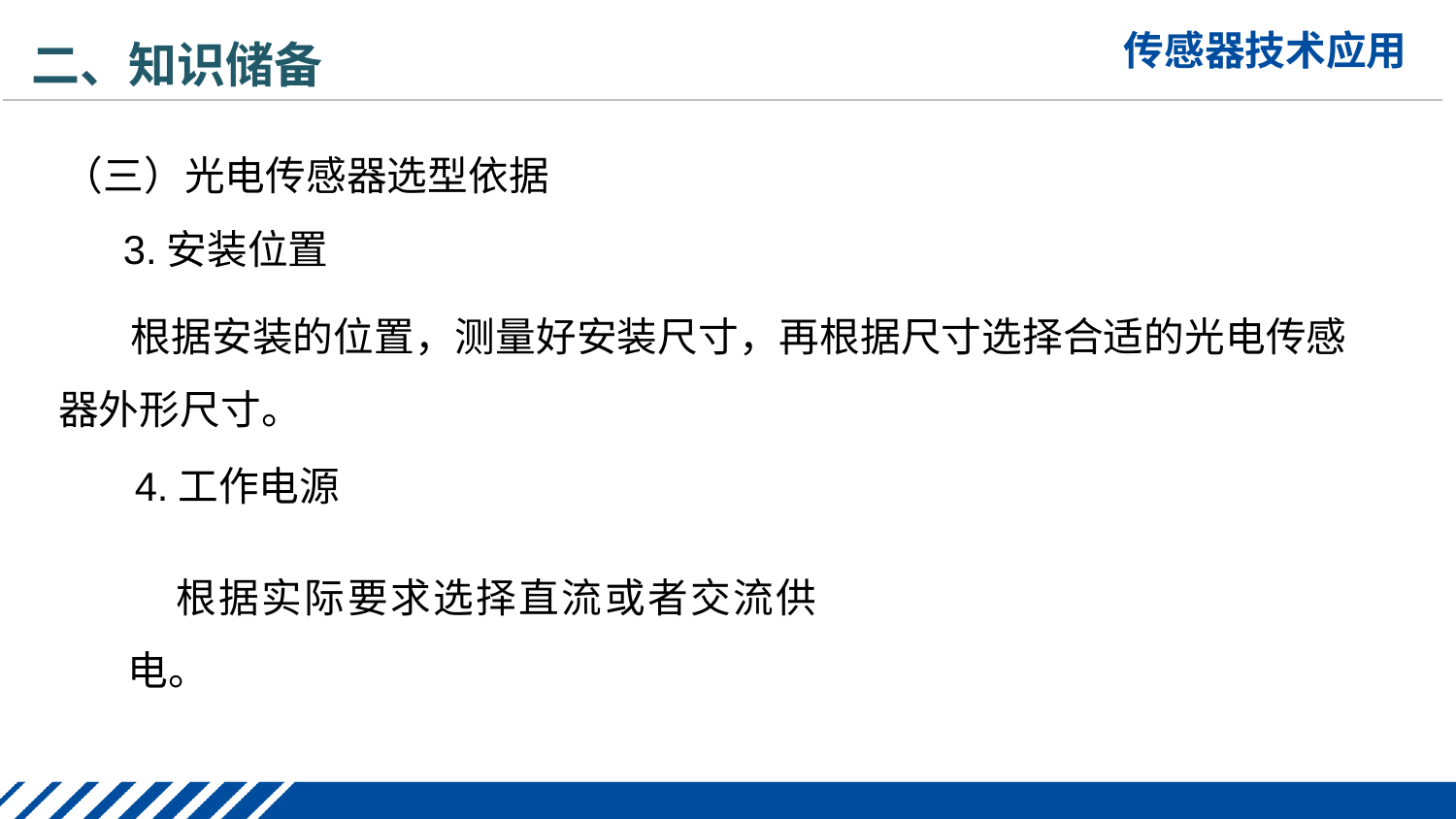

二、知识储备
（三）光电传感器选型依据
3.安装位置
       根据安装的位置，测量好安装尺寸，再根据尺寸选择合适的光电传感器外形尺寸。
4.工作电源
根据实际要求选择直流或者交流供电。